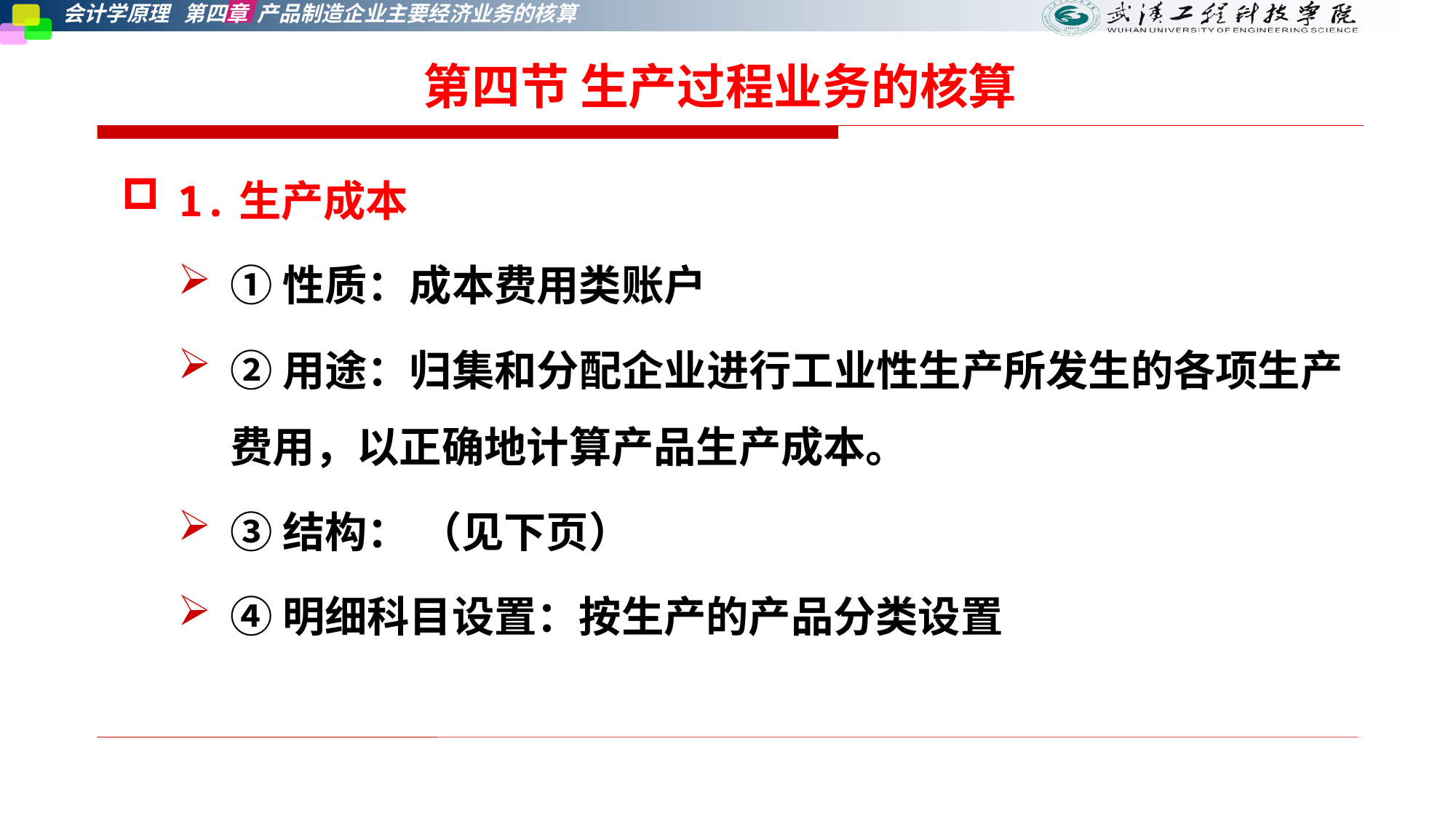

第四节 生产过程业务的核算
1.生产成本
①性质：成本费用类账户
②用途：归集和分配企业进行工业性生产所发生的各项生产费用，以正确地计算产品生产成本。
③结构： （见下页）
④明细科目设置：按生产的产品分类设置